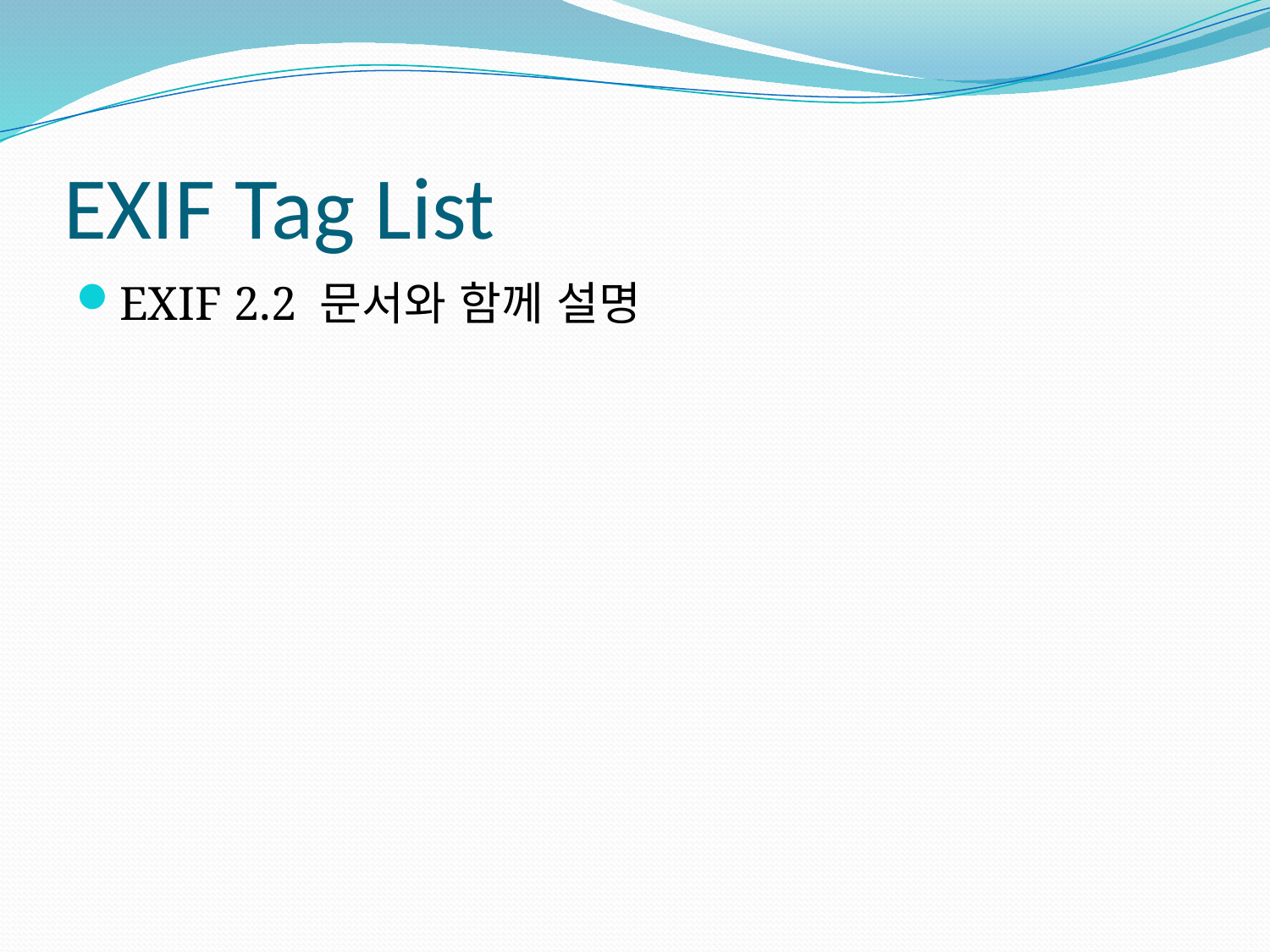

# EXIF Tag List
EXIF 2.2 문서와 함께 설명